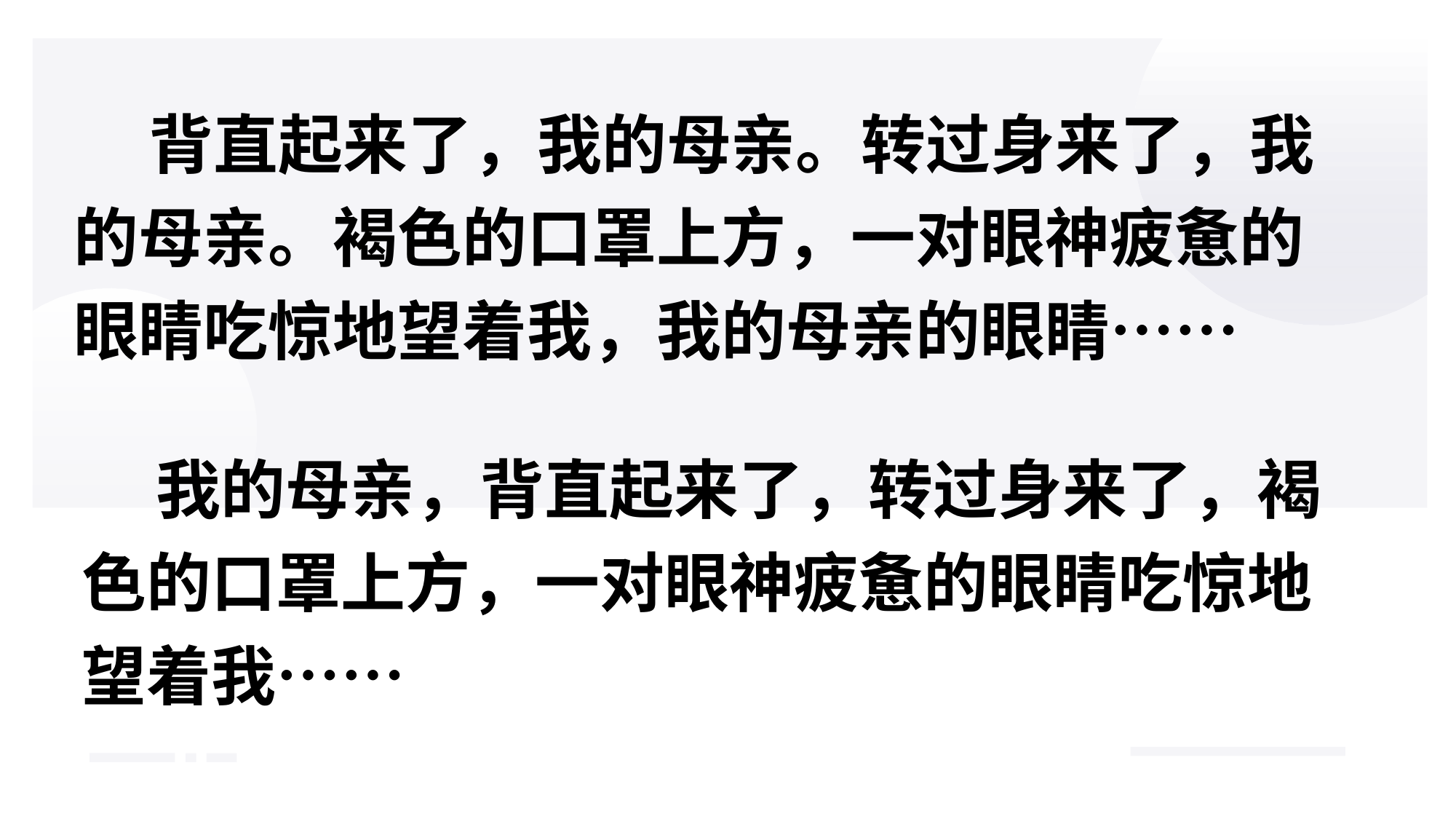

背直起来了，我的母亲。转过身来了，我的母亲。褐色的口罩上方，一对眼神疲惫的眼睛吃惊地望着我，我的母亲的眼睛……
    我的母亲，背直起来了，转过身来了，褐色的口罩上方，一对眼神疲惫的眼睛吃惊地望着我……